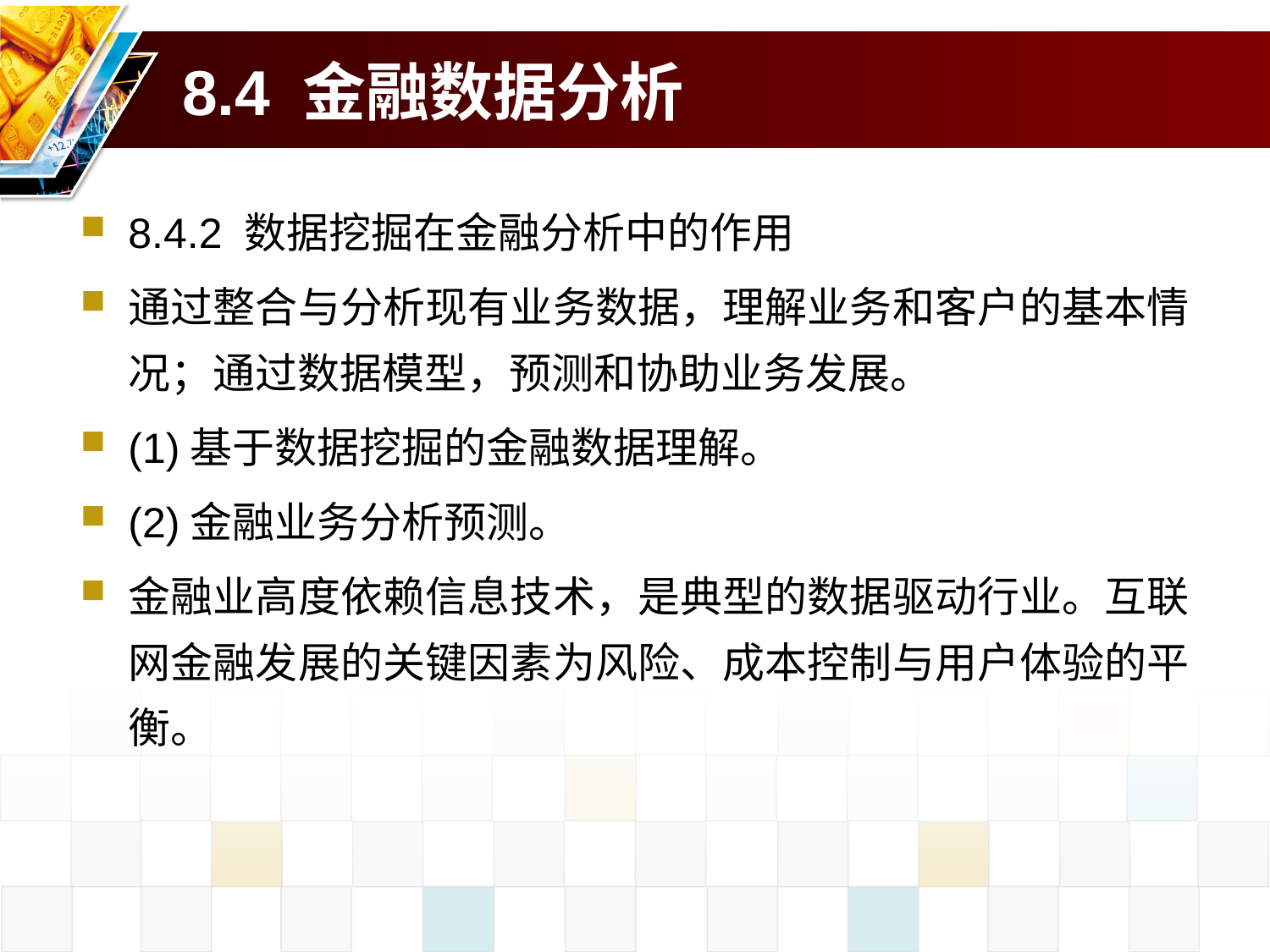

# 8.4 金融数据分析
8.4.2 数据挖掘在金融分析中的作用
通过整合与分析现有业务数据，理解业务和客户的基本情况；通过数据模型，预测和协助业务发展。
(1)基于数据挖掘的金融数据理解。
(2)金融业务分析预测。
金融业高度依赖信息技术，是典型的数据驱动行业。互联网金融发展的关键因素为风险、成本控制与用户体验的平衡。